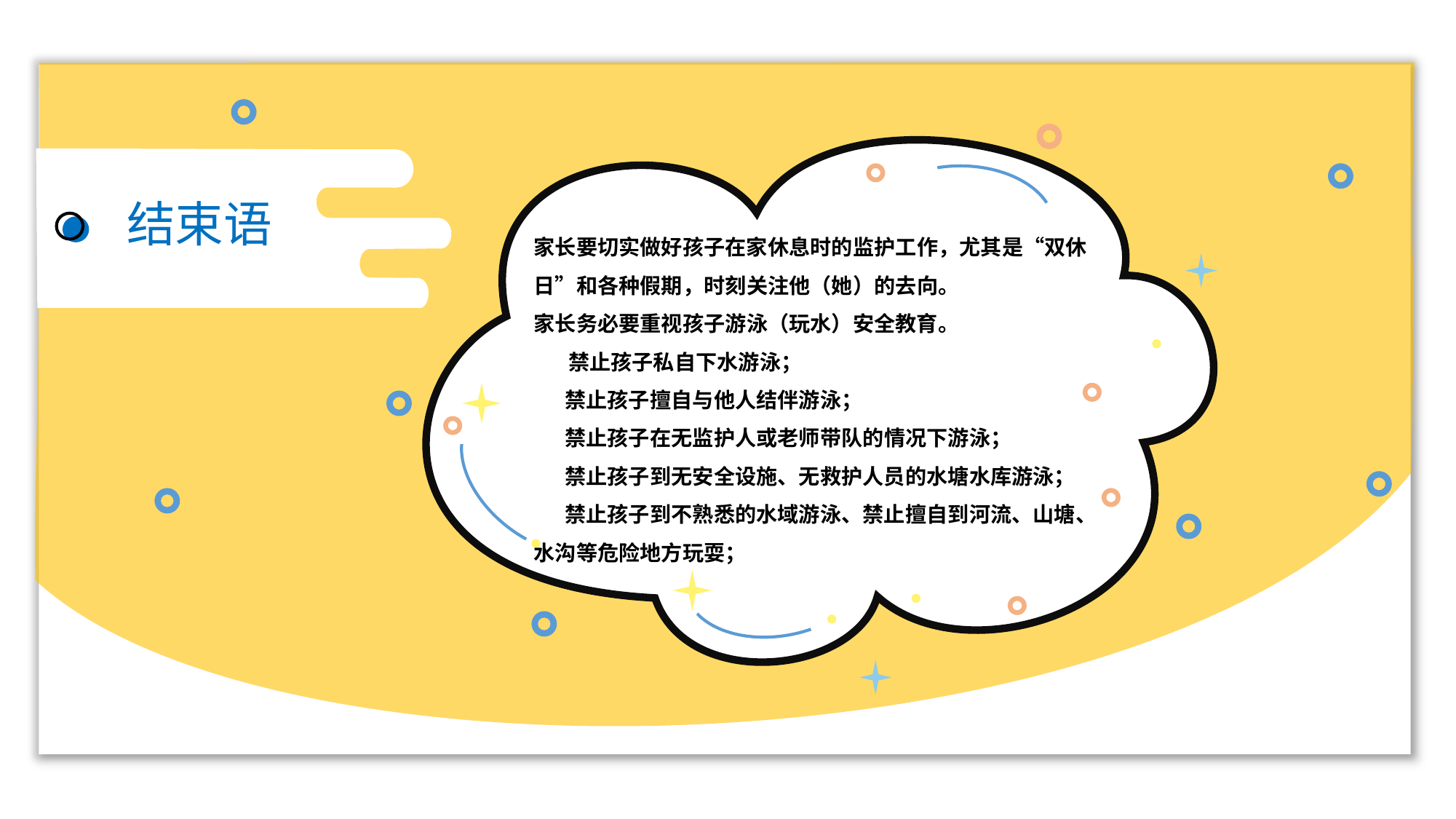

结束语

家长要切实做好孩子在家休息时的监护工作，尤其是“双休日”和各种假期，时刻关注他（她）的去向。
家长务必要重视孩子游泳（玩水）安全教育。
      禁止孩子私自下水游泳；
　  禁止孩子擅自与他人结伴游泳；
　  禁止孩子在无监护人或老师带队的情况下游泳；
　  禁止孩子到无安全设施、无救护人员的水塘水库游泳；
　  禁止孩子到不熟悉的水域游泳、禁止擅自到河流、山塘、   水沟等危险地方玩耍；